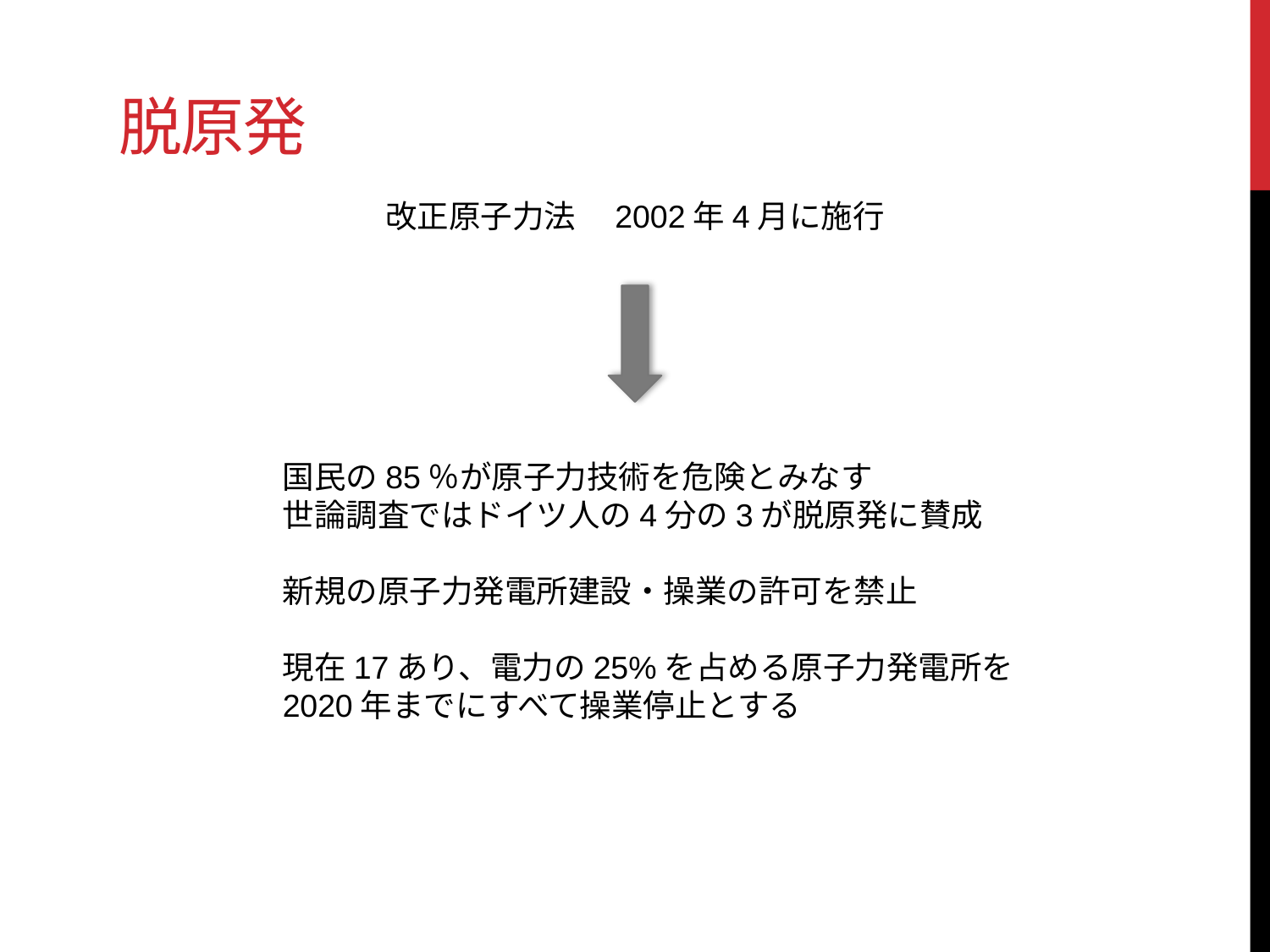

# 脱原発
改正原子力法　2002年4月に施行

国民の85％が原子力技術を危険とみなす
世論調査ではドイツ人の4分の3が脱原発に賛成

新規の原子力発電所建設・操業の許可を禁止
現在17あり、電力の25%を占める原子力発電所を
2020年までにすべて操業停止とする